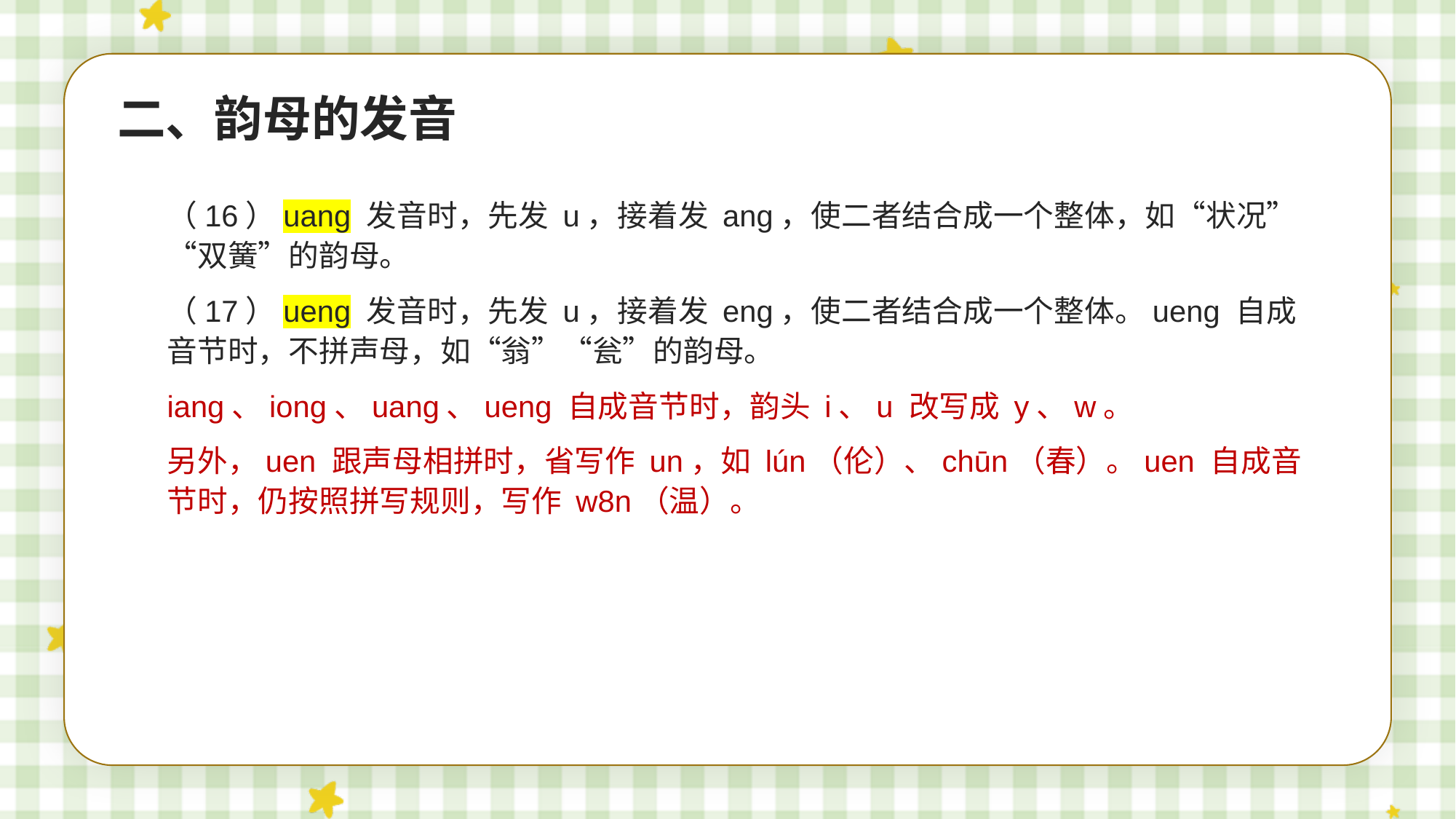

二、韵母的发音
（16）uang 发音时，先发 u，接着发 ang，使二者结合成一个整体，如“状况”“双簧”的韵母。
（17）ueng 发音时，先发 u，接着发 eng，使二者结合成一个整体。ueng 自成音节时，不拼声母，如“翁”“瓮”的韵母。
iang、iong、uang、ueng 自成音节时，韵头 i、u 改写成 y、w。
另外，uen 跟声母相拼时，省写作 un，如 lún（伦）、chūn（春）。uen 自成音节时，仍按照拼写规则，写作 w8n（温）。